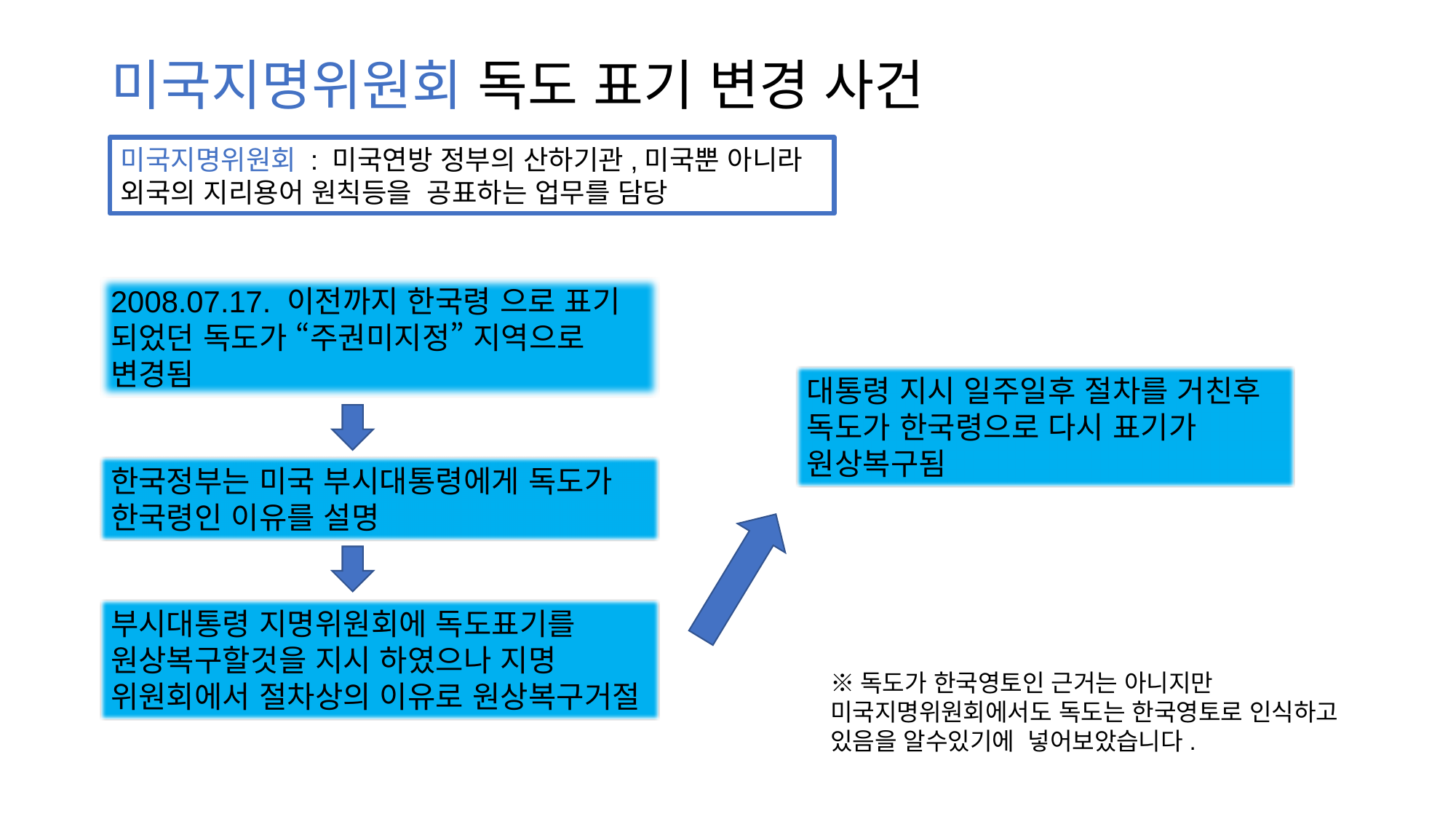

# 미국지명위원회 독도 표기 변경 사건
미국지명위원회 : 미국연방 정부의 산하기관,미국뿐 아니라 외국의 지리용어 원칙등을  공표하는 업무를 담당
2008.07.17. 이전까지 한국령 으로 표기 되었던 독도가 “주권미지정” 지역으로 변경됨
대통령 지시 일주일후 절차를 거친후 독도가 한국령으로 다시 표기가 원상복구됨

한국정부는 미국 부시대통령에게 독도가  한국령인 이유를 설명

부시대통령 지명위원회에 독도표기를 원상복구할것을 지시 하였으나 지명  위원회에서 절차상의 이유로 원상복구거절
※독도가 한국영토인 근거는 아니지만
미국지명위원회에서도 독도는 한국영토로 인식하고 있음을 알수있기에  넣어보았습니다.